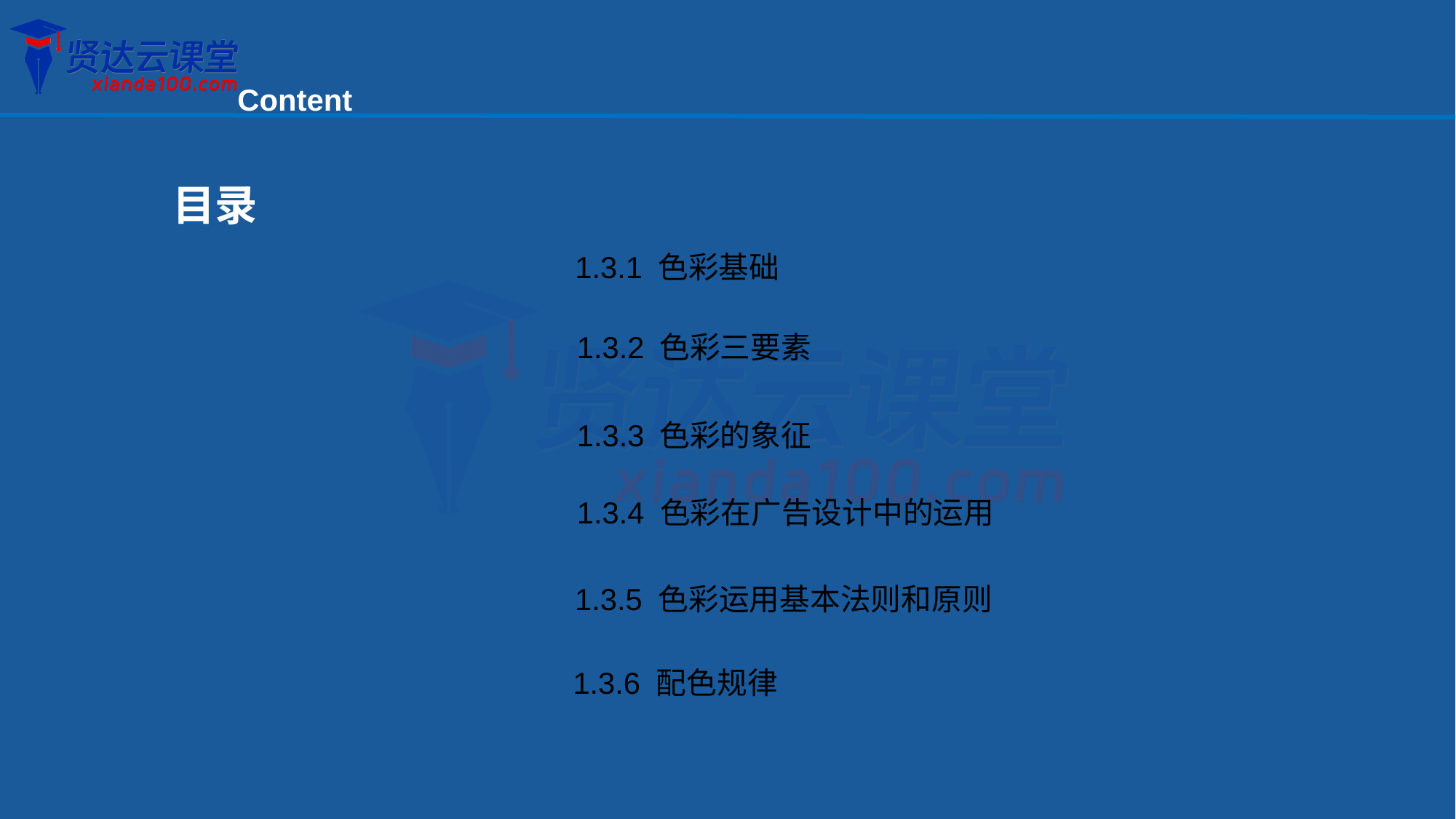

Content
目录
1.3.1 色彩基础
1.3.2 色彩三要素
1.3.3 色彩的象征
1.3.4 色彩在广告设计中的运用
1.3.5 色彩运用基本法则和原则
1.3.6 配色规律